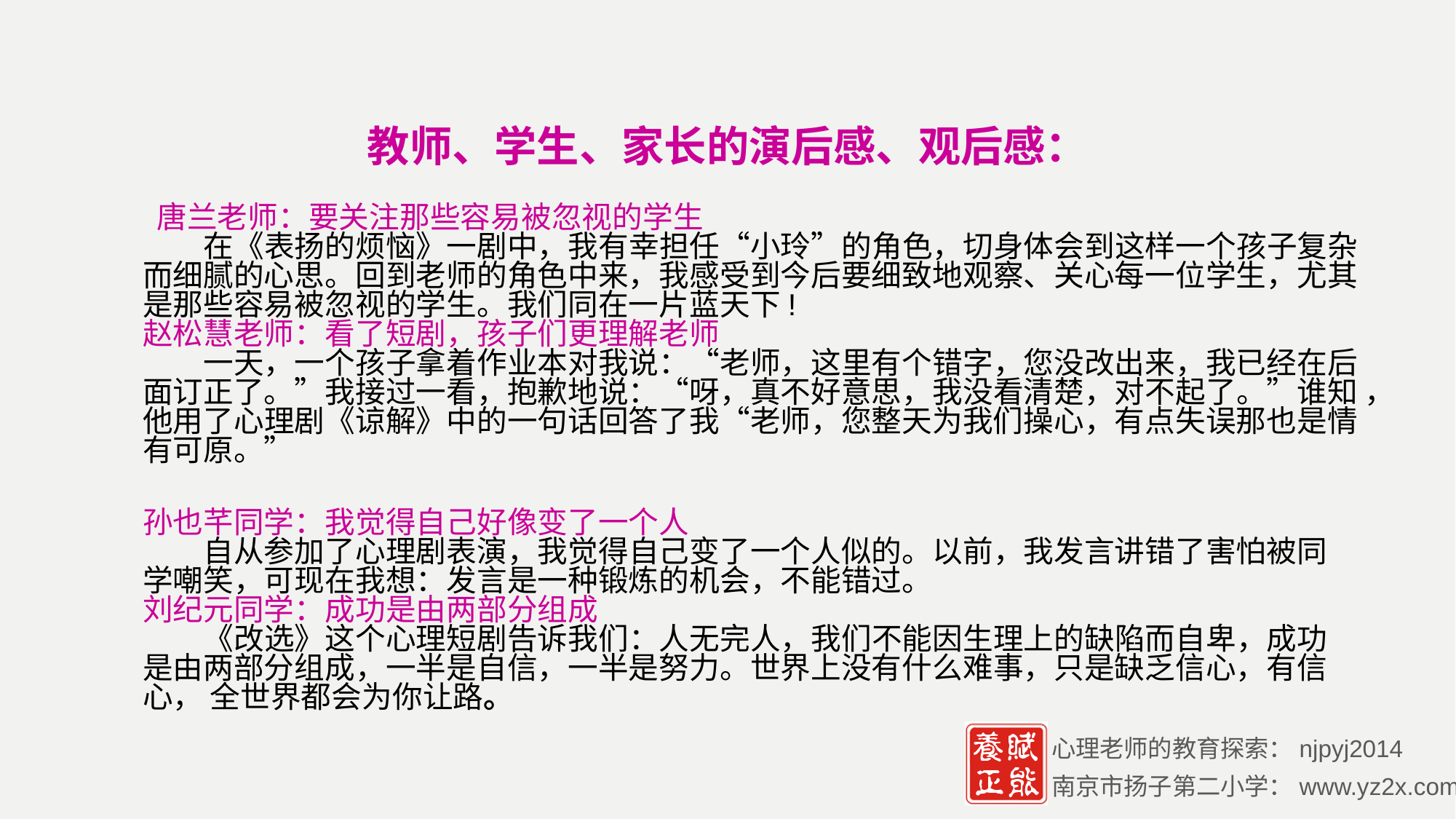

教师、学生、家长的演后感、观后感：
 唐兰老师：要关注那些容易被忽视的学生
　　在《表扬的烦恼》一剧中，我有幸担任“小玲”的角色，切身体会到这样一个孩子复杂而细腻的心思。回到老师的角色中来，我感受到今后要细致地观察、关心每一位学生，尤其是那些容易被忽视的学生。我们同在一片蓝天下!
赵松慧老师：看了短剧，孩子们更理解老师
　　一天，一个孩子拿着作业本对我说：“老师，这里有个错字，您没改出来，我已经在后面订正了。”我接过一看，抱歉地说：“呀，真不好意思，我没看清楚，对不起了。”谁知 ，他用了心理剧《谅解》中的一句话回答了我“老师，您整天为我们操心，有点失误那也是情有可原。”
孙也芊同学：我觉得自己好像变了一个人
　　自从参加了心理剧表演，我觉得自己变了一个人似的。以前，我发言讲错了害怕被同学嘲笑，可现在我想：发言是一种锻炼的机会，不能错过。
刘纪元同学：成功是由两部分组成
　　《改选》这个心理短剧告诉我们：人无完人，我们不能因生理上的缺陷而自卑，成功是由两部分组成，一半是自信，一半是努力。世界上没有什么难事，只是缺乏信心，有信心， 全世界都会为你让路。